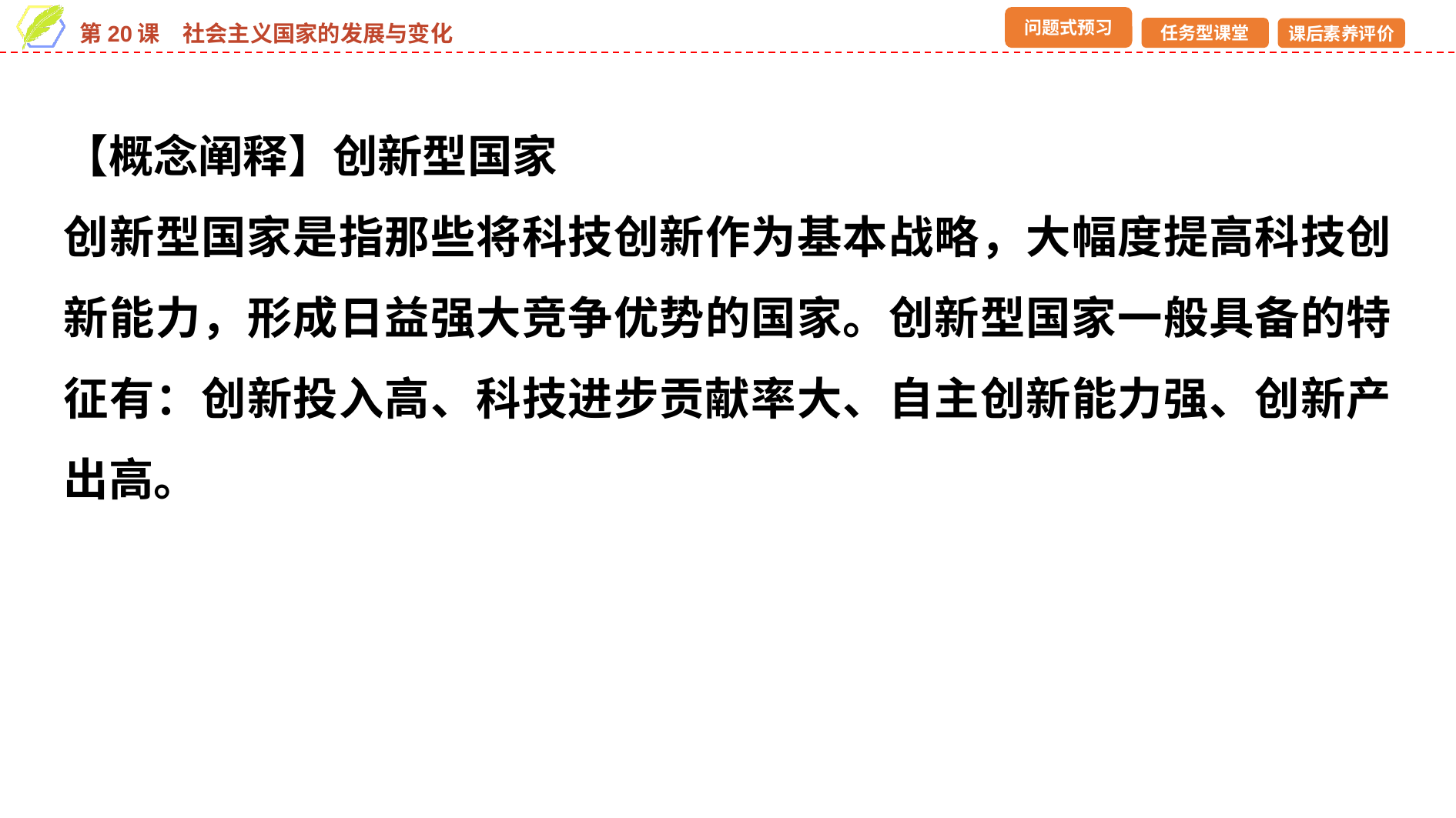

【概念阐释】创新型国家
创新型国家是指那些将科技创新作为基本战略，大幅度提高科技创新能力，形成日益强大竞争优势的国家。创新型国家一般具备的特征有：创新投入高、科技进步贡献率大、自主创新能力强、创新产出高。